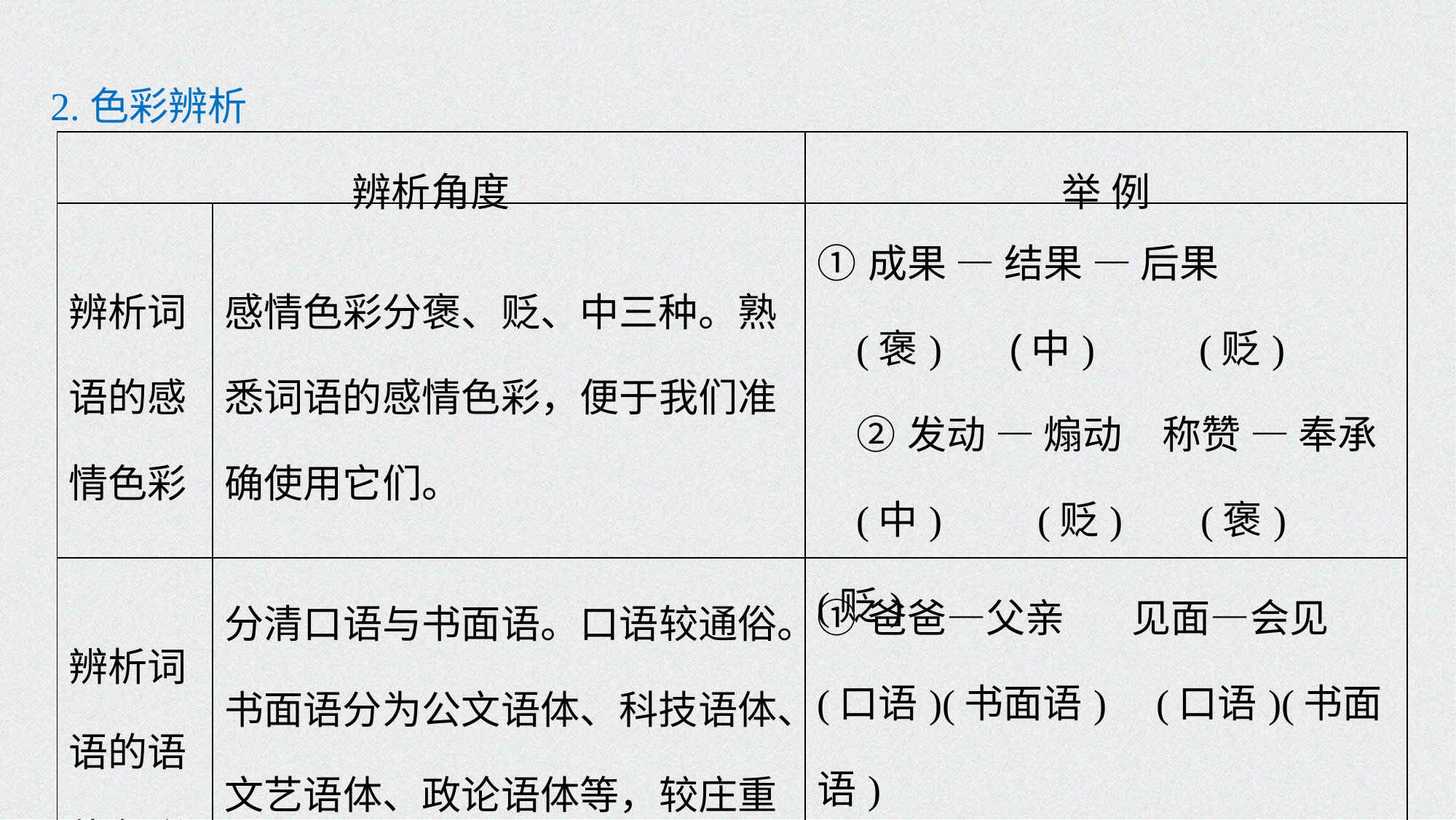

2.色彩辨析
| 辨析角度 |  | 举 例 |
| --- | --- | --- |
| 辨析词语的感情色彩 | 感情色彩分褒、贬、中三种。熟悉词语的感情色彩，便于我们准确使用它们。 | ①成果 — 结果 — 后果 (褒)　 (中)　 (贬) ②发动 — 煽动　称赞 — 奉承 (中)　 (贬)　 (褒)　 (贬) |
| 辨析词语的语体色彩 | 分清口语与书面语。口语较通俗。书面语分为公文语体、科技语体、文艺语体、政论语体等，较庄重文雅。使用时应分清场合。 | ①爸爸—父亲　 见面—会见 (口语)(书面语) (口语)(书面语) ②玉米—苞米/苞谷/棒子 (普通话)　　(方言) |